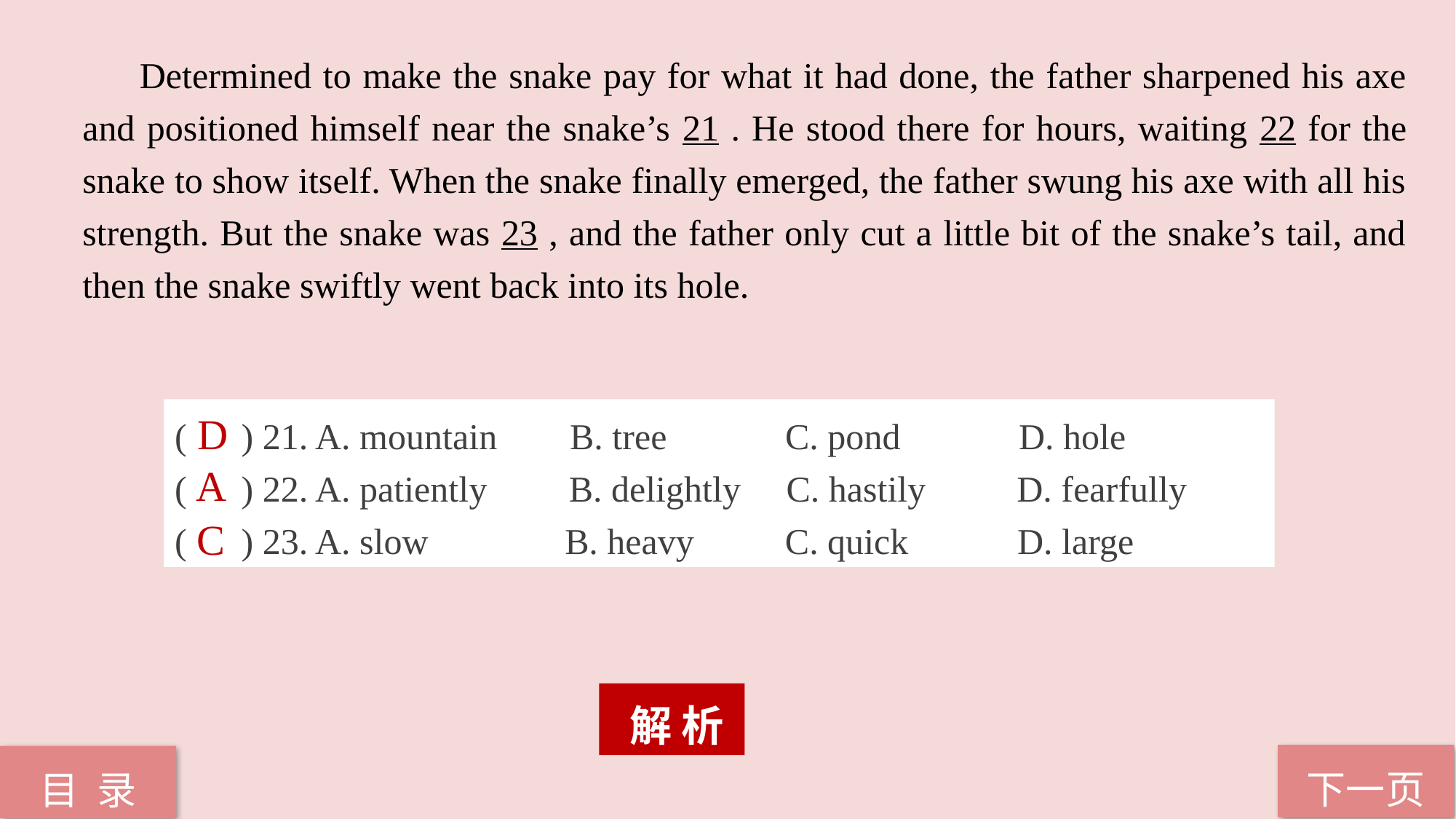

Determined to make the snake pay for what it had done, the father sharpened his axe and positioned himself near the snake’s 21 . He stood there for hours, waiting 22 for the snake to show itself. When the snake finally emerged, the father swung his axe with all his strength. But the snake was 23 , and the father only cut a little bit of the snake’s tail, and then the snake swiftly went back into its hole.
(      ) 21. A. mountain        B. tree             C. pond             D. hole
(      ) 22. A. patiently         B. delightly     C. hastily          D. fearfully
(      ) 23. A. slow               B. heavy          C. quick            D. large
D
A
C
 解 析